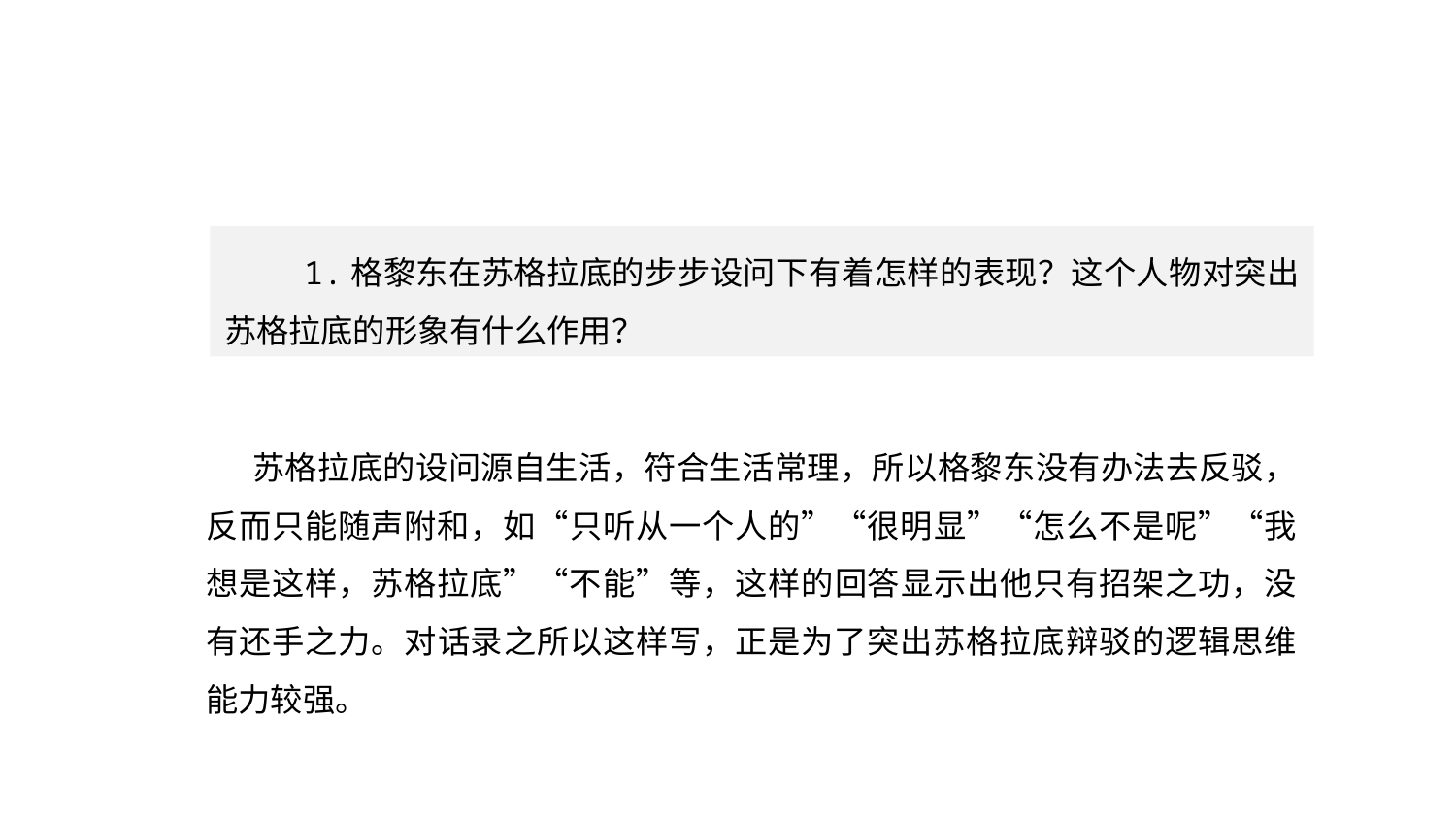

课文赏读
    1.格黎东在苏格拉底的步步设问下有着怎样的表现？这个人物对突出苏格拉底的形象有什么作用？
     苏格拉底的设问源自生活，符合生活常理，所以格黎东没有办法去反驳，反而只能随声附和，如“只听从一个人的”“很明显”“怎么不是呢”“我想是这样，苏格拉底”“不能”等，这样的回答显示出他只有招架之功，没有还手之力。对话录之所以这样写，正是为了突出苏格拉底辩驳的逻辑思维能力较强。